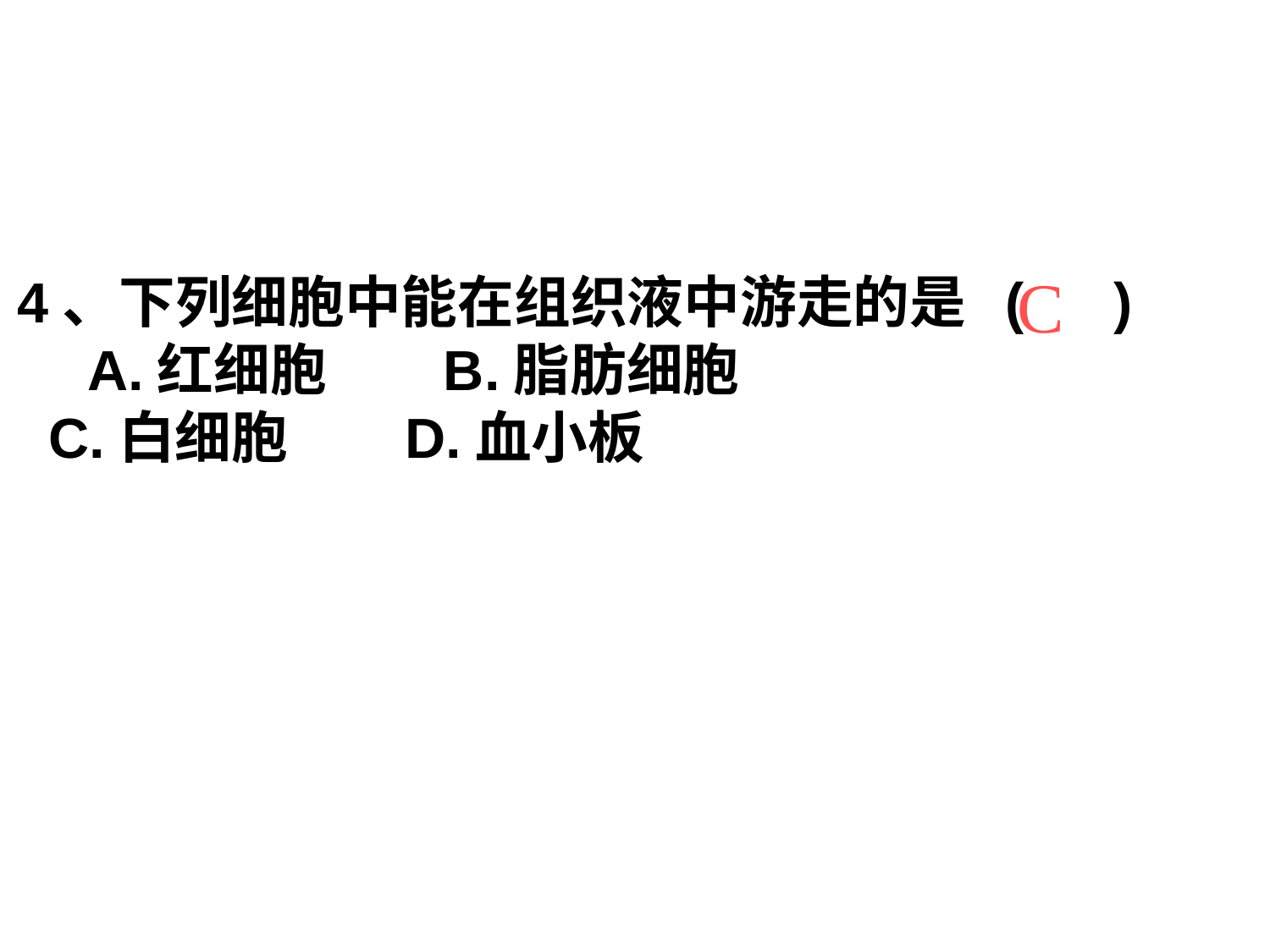

4、下列细胞中能在组织液中游走的是  (      )
　A.红细胞        B.脂肪细胞
  C.白细胞        D.血小板

C